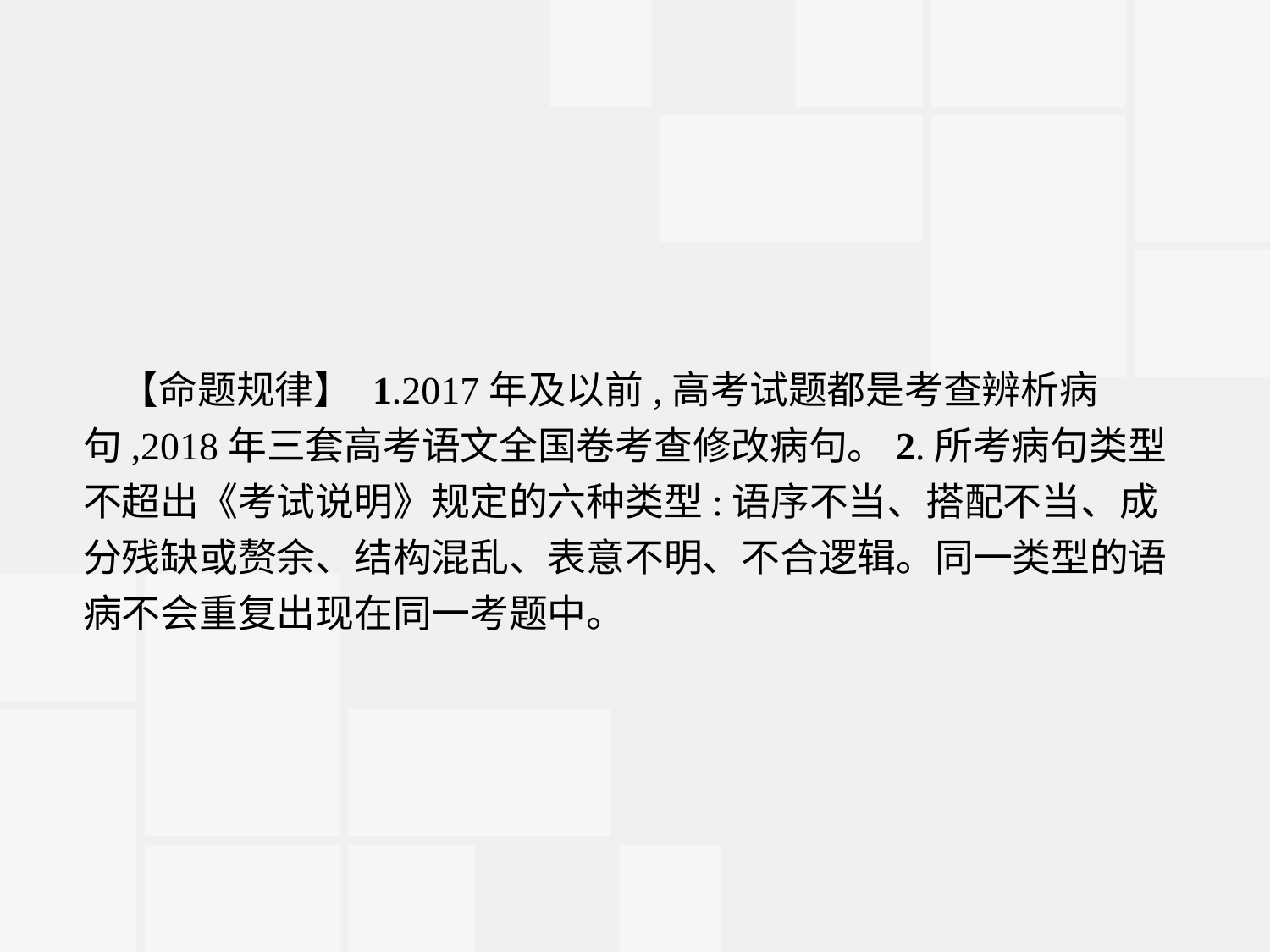

【命题规律】 1.2017年及以前,高考试题都是考查辨析病句,2018年三套高考语文全国卷考查修改病句。2.所考病句类型不超出《考试说明》规定的六种类型:语序不当、搭配不当、成分残缺或赘余、结构混乱、表意不明、不合逻辑。同一类型的语病不会重复出现在同一考题中。